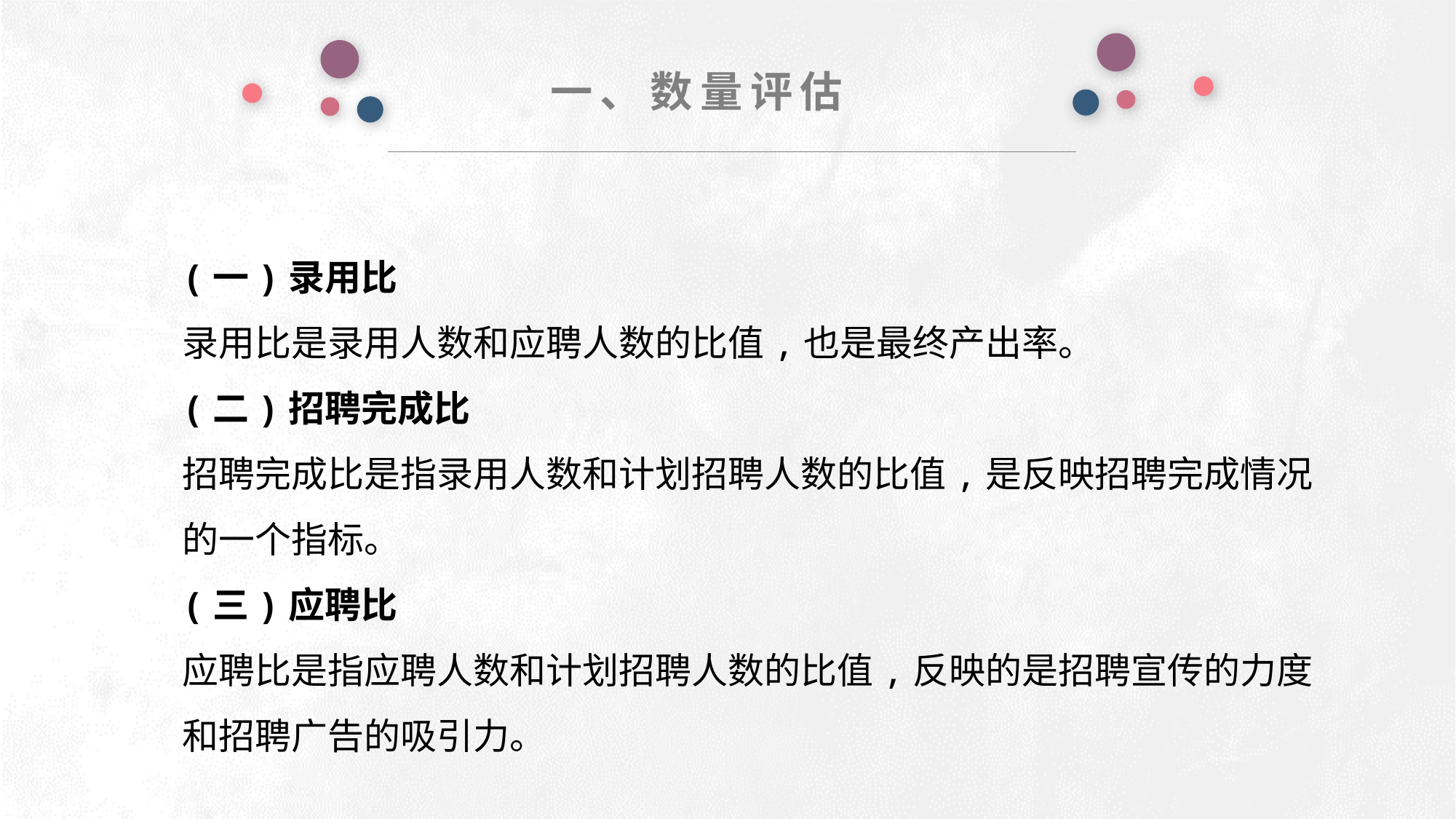

一、数量评估

e7d195523061f1c0deeec63e560781cfd59afb0ea006f2a87ABB68BF51EA6619813959095094C18C62A12F549504892A4AAA8C1554C6663626E05CA27F281A14E6983772AFC3FB97135759321DEA3D70CCCB10945EC5A0322096E752803368C2184698845E3CCD6DB7F651295A8E4F3FDC19EA64A2B4A4AC1434B55AAE41CF0BF61B375C23F3039959E085EE760725AA
(一)录用比
录用比是录用人数和应聘人数的比值,也是最终产出率。
(二)招聘完成比
招聘完成比是指录用人数和计划招聘人数的比值,是反映招聘完成情况的一个指标。
(三)应聘比
应聘比是指应聘人数和计划招聘人数的比值,反映的是招聘宣传的力度和招聘广告的吸引力。